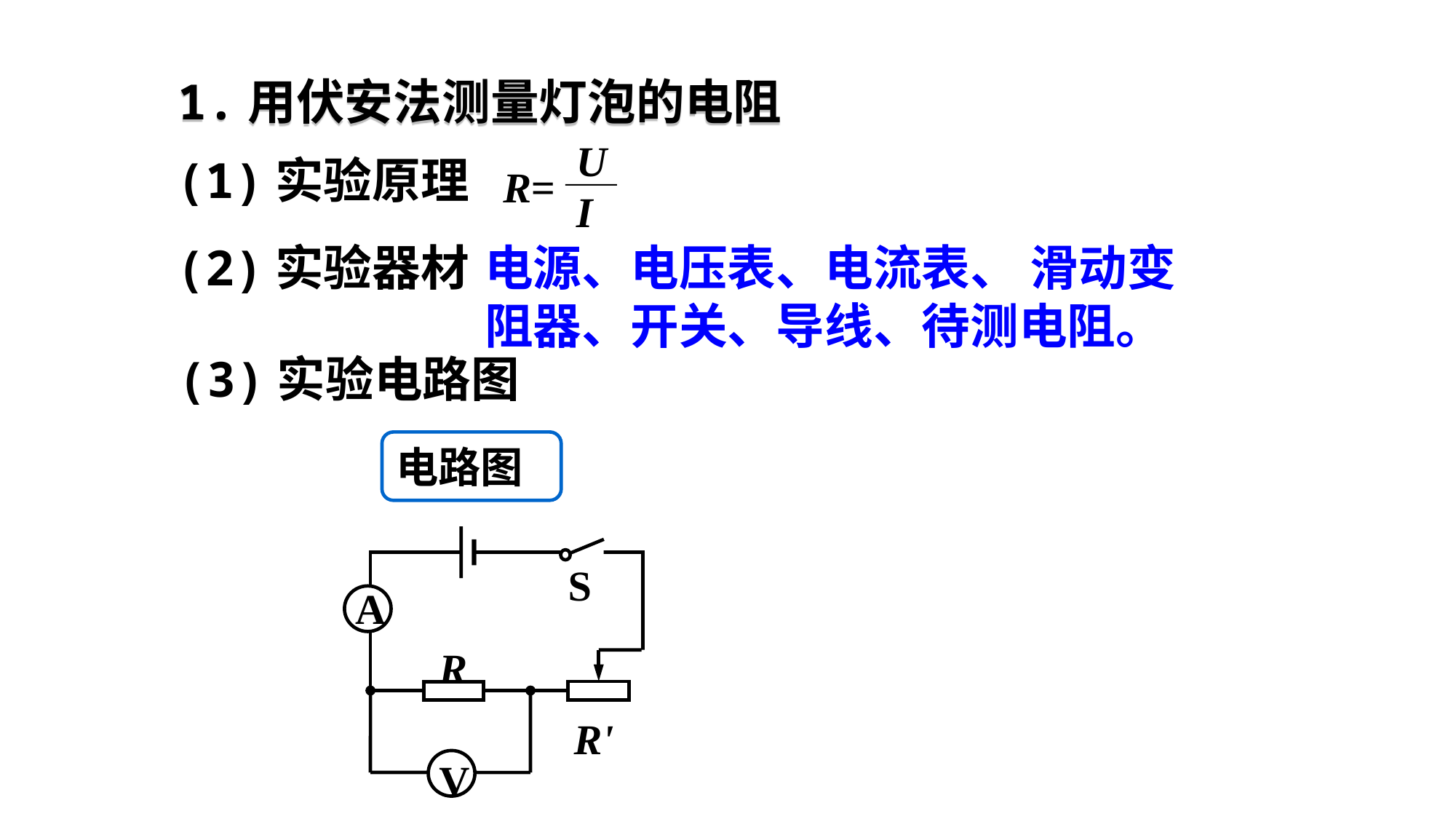

1.用伏安法测量灯泡的电阻
U
I
R=

(1)实验原理
(2)实验器材
电源、电压表、电流表、 滑动变阻器、开关、导线、待测电阻。
(3)实验电路图
电路图

S
A

R

R'
V